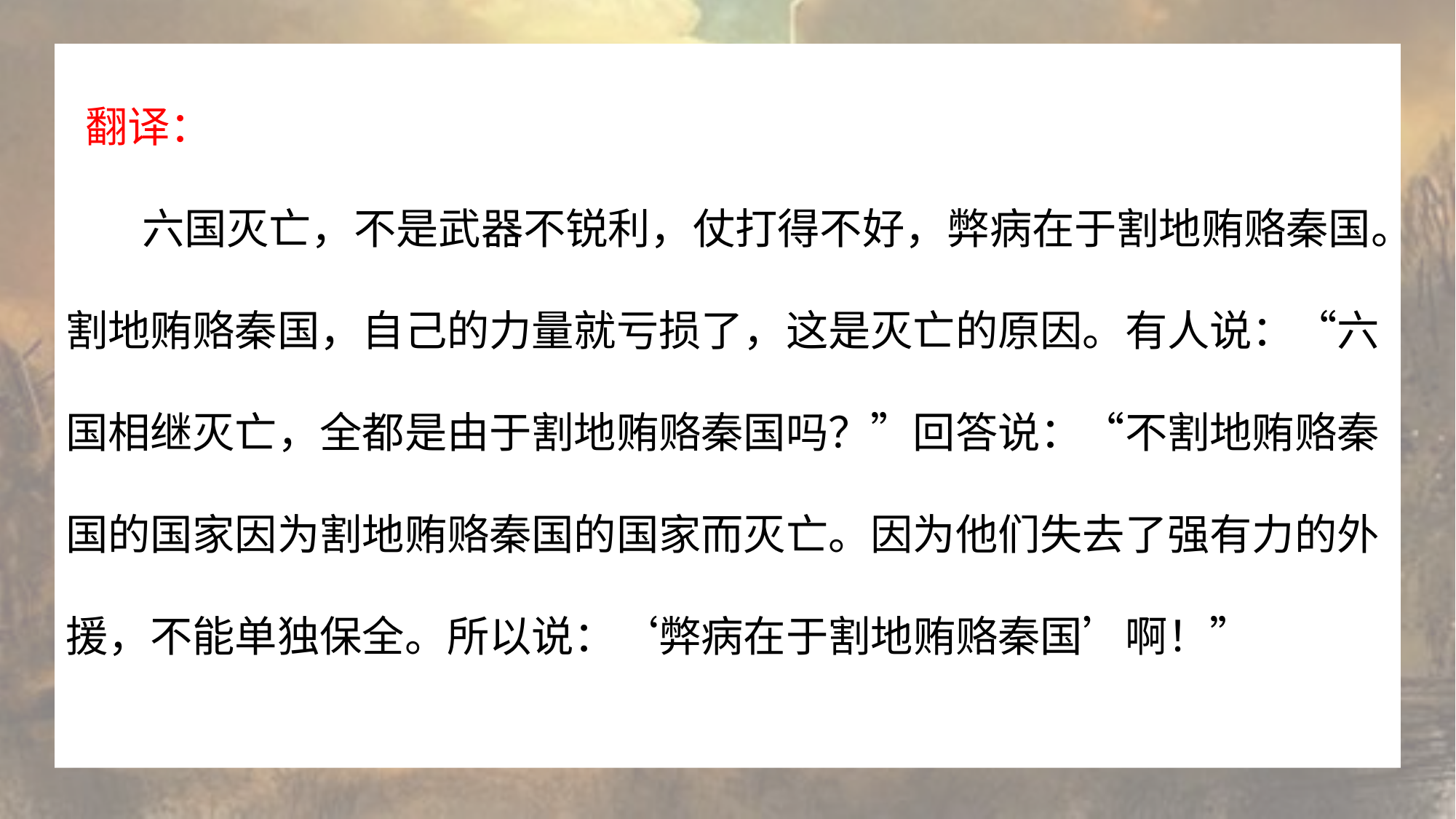

翻译：
       六国灭亡，不是武器不锐利，仗打得不好，弊病在于割地贿赂秦国。割地贿赂秦国，自己的力量就亏损了，这是灭亡的原因。有人说：“六国相继灭亡，全都是由于割地贿赂秦国吗？”回答说：“不割地贿赂秦国的国家因为割地贿赂秦国的国家而灭亡。因为他们失去了强有力的外援，不能单独保全。所以说：‘弊病在于割地贿赂秦国’啊！”